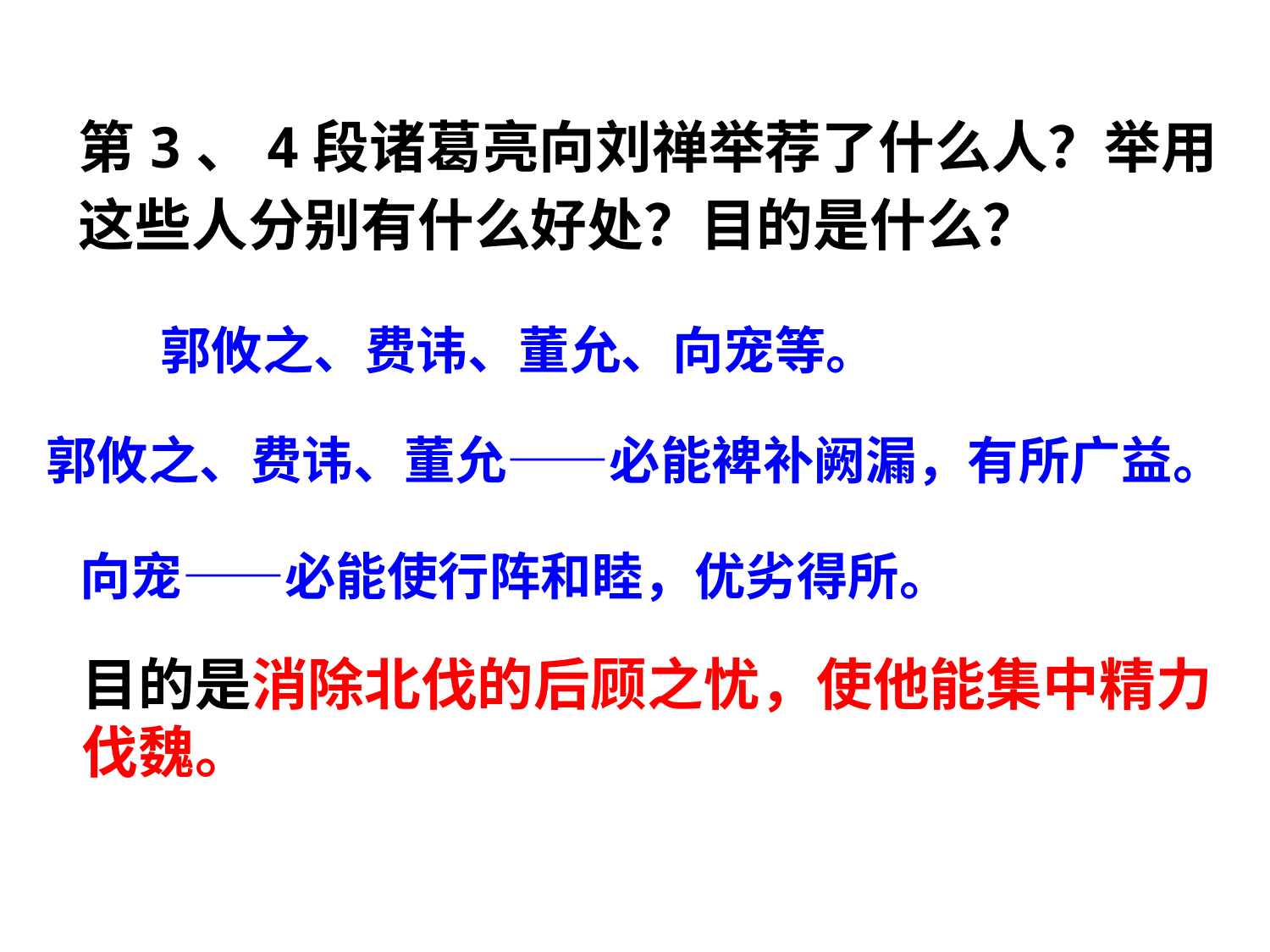

第3、4段诸葛亮向刘禅举荐了什么人？举用这些人分别有什么好处？目的是什么？
郭攸之、费讳、董允、向宠等。
郭攸之、费讳、董允——必能裨补阙漏，有所广益。
向宠——必能使行阵和睦，优劣得所。
目的是消除北伐的后顾之忧，使他能集中精力伐魏。